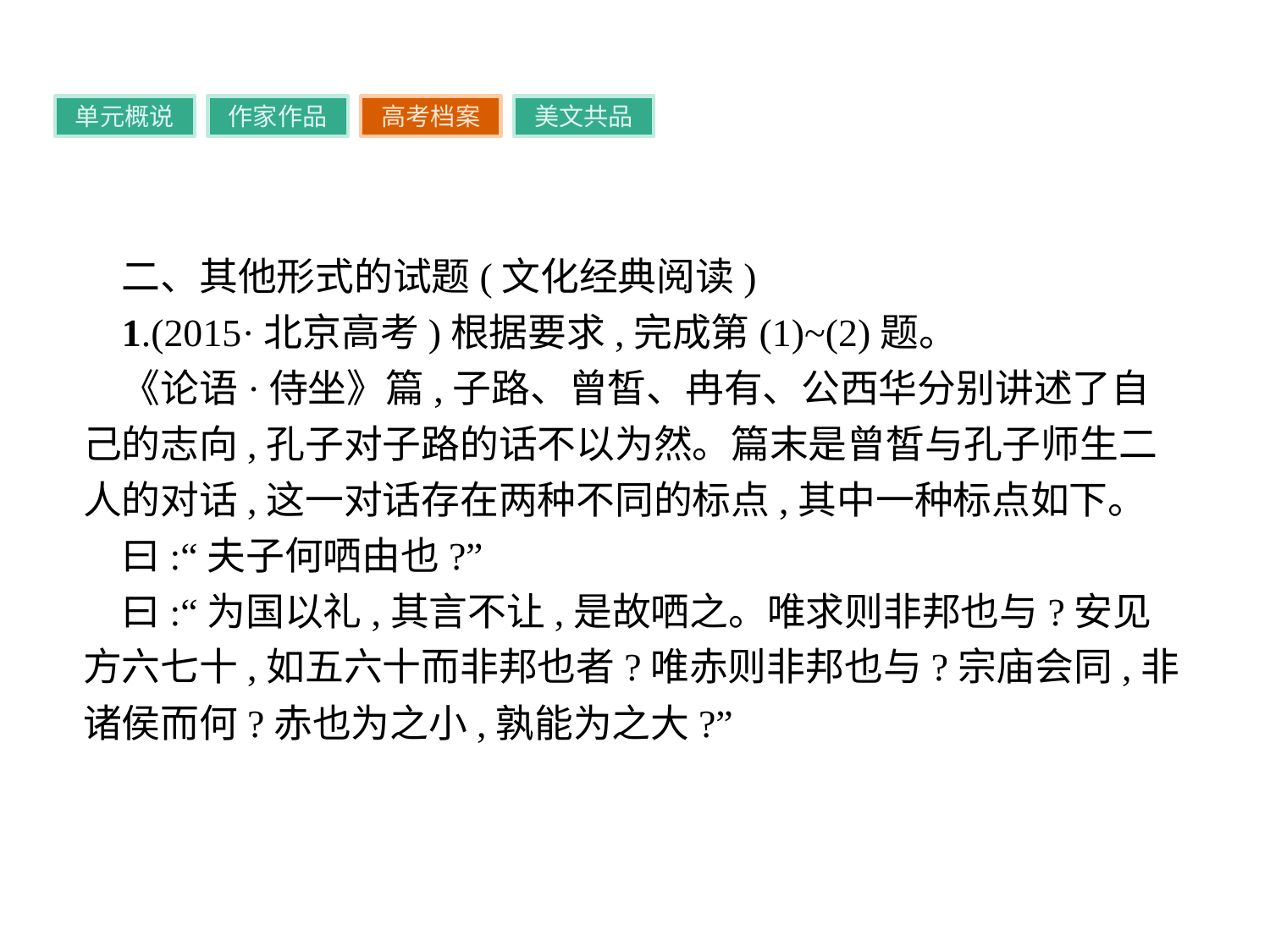

单元概说
作家作品
高考档案
美文共品
二、其他形式的试题(文化经典阅读)
1.(2015·北京高考)根据要求,完成第(1)~(2)题。
《论语·侍坐》篇,子路、曾皙、冉有、公西华分别讲述了自己的志向,孔子对子路的话不以为然。篇末是曾皙与孔子师生二人的对话,这一对话存在两种不同的标点,其中一种标点如下。
曰:“夫子何哂由也?”
曰:“为国以礼,其言不让,是故哂之。唯求则非邦也与?安见方六七十,如五六十而非邦也者?唯赤则非邦也与?宗庙会同,非诸侯而何?赤也为之小,孰能为之大?”